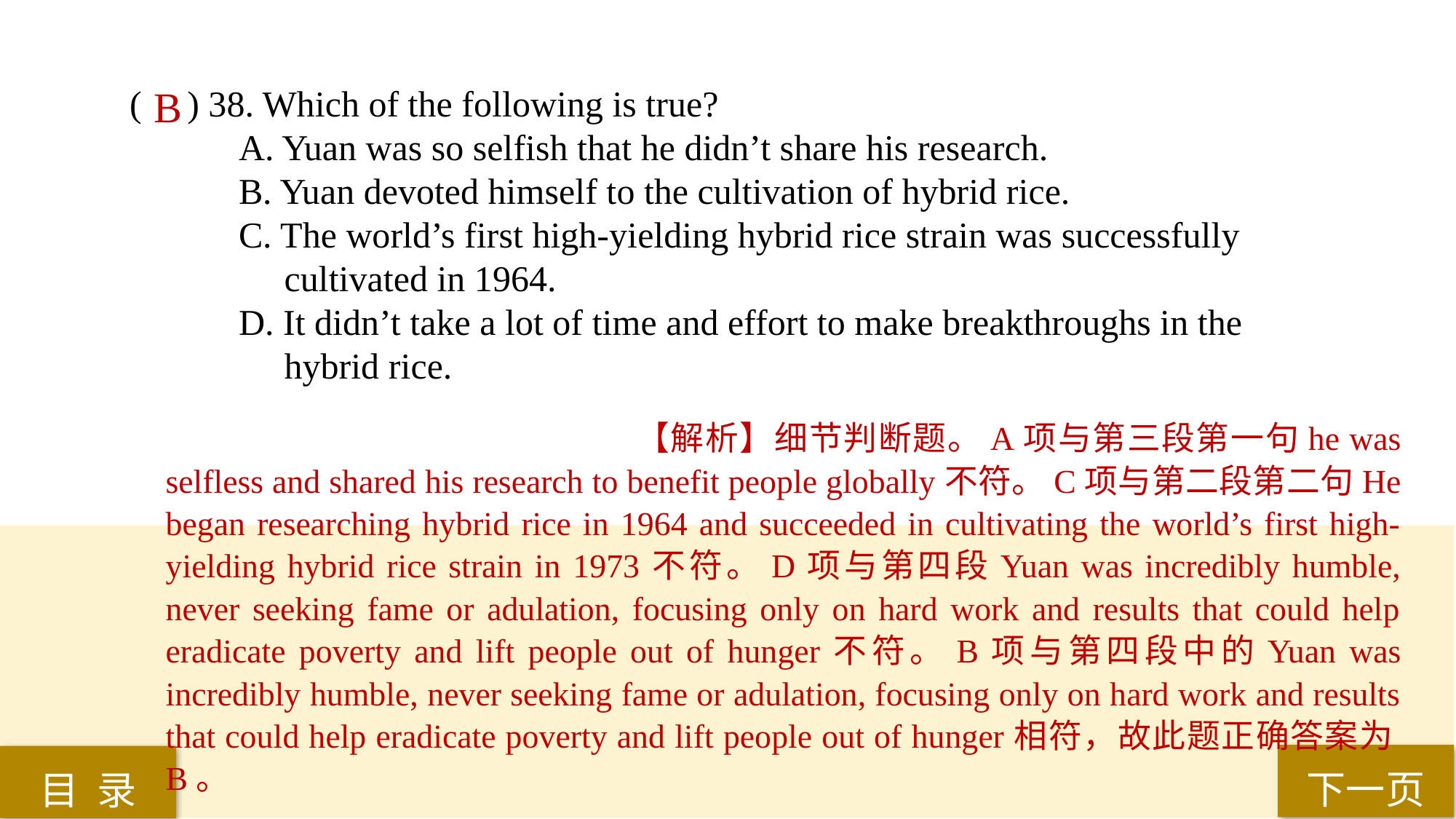

B
(     ) 38. Which of the following is true?
A. Yuan was so selfish that he didn’t share his research.
B. Yuan devoted himself to the cultivation of hybrid rice.
C. The world’s first high-yielding hybrid rice strain was successfully
     cultivated in 1964.
D. It didn’t take a lot of time and effort to make breakthroughs in the
     hybrid rice.
【解析】细节判断题。A项与第三段第一句he was selfless and shared his research to benefit people globally不符。C项与第二段第二句He began researching hybrid rice in 1964 and succeeded in cultivating the world’s first high-yielding hybrid rice strain in 1973不符。D项与第四段Yuan was incredibly humble, never seeking fame or adulation, focusing only on hard work and results that could help eradicate poverty and lift people out of hunger不符。B项与第四段中的Yuan was incredibly humble, never seeking fame or adulation, focusing only on hard work and results that could help eradicate poverty and lift people out of hunger相符，故此题正确答案为B。